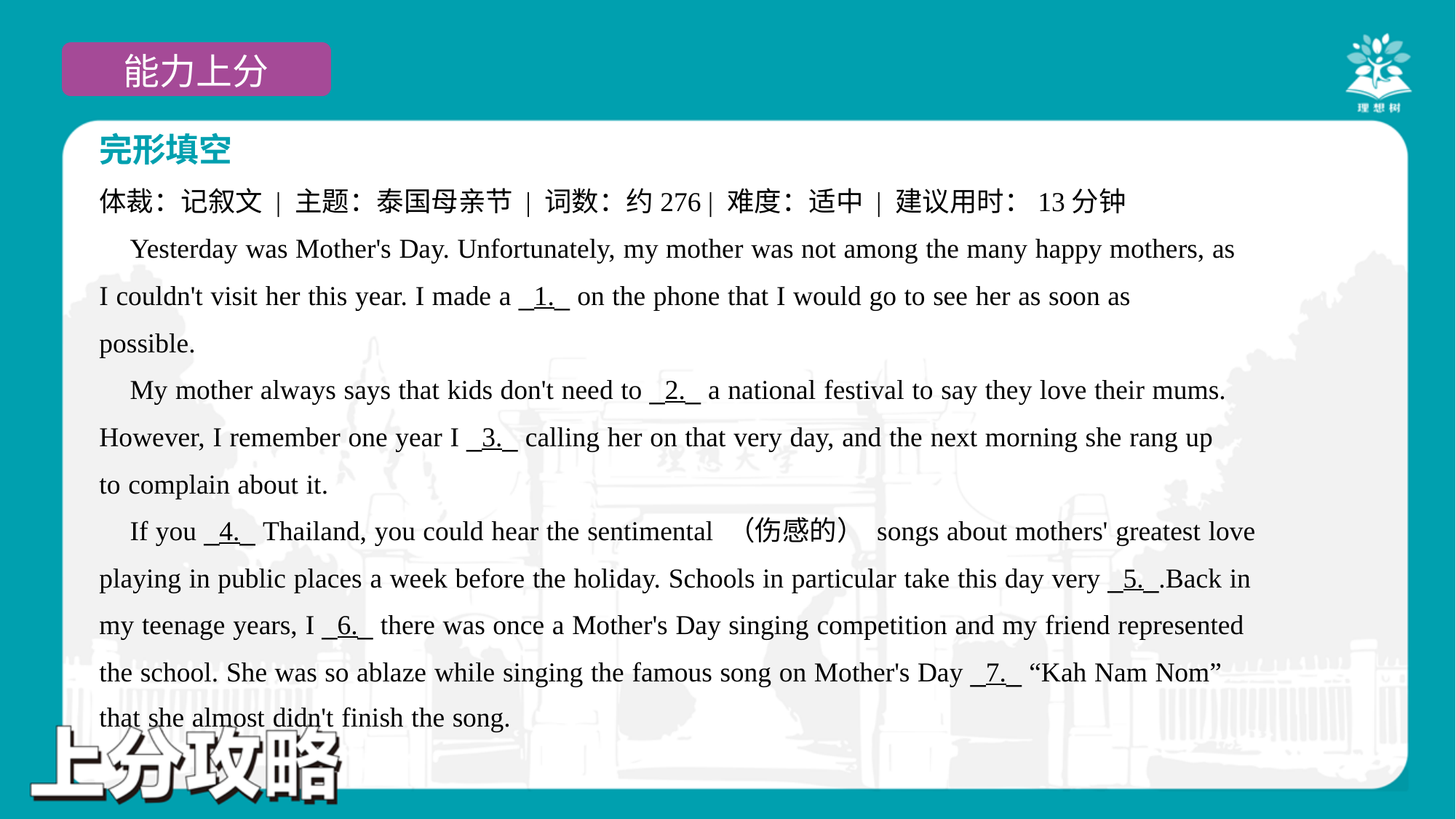

完形填空
体裁：记叙文 | 主题：泰国母亲节 | 词数：约276 | 难度：适中 | 建议用时：13分钟
    Yesterday was Mother's Day. Unfortunately, my mother was not among the many happy mothers, as
I couldn't visit her this year. I made a _1._ on the phone that I would go to see her as soon as
possible.
    My mother always says that kids don't need to _2._ a national festival to say they love their mums.
However, I remember one year I _3._ calling her on that very day, and the next morning she rang up
to complain about it.
    If you _4._ Thailand, you could hear the sentimental （伤感的） songs about mothers' greatest love
playing in public places a week before the holiday. Schools in particular take this day very _5._.Back in
my teenage years, I _6._ there was once a Mother's Day singing competition and my friend represented
the school. She was so ablaze while singing the famous song on Mother's Day _7._ “Kah Nam Nom”
that she almost didn't finish the song.#4